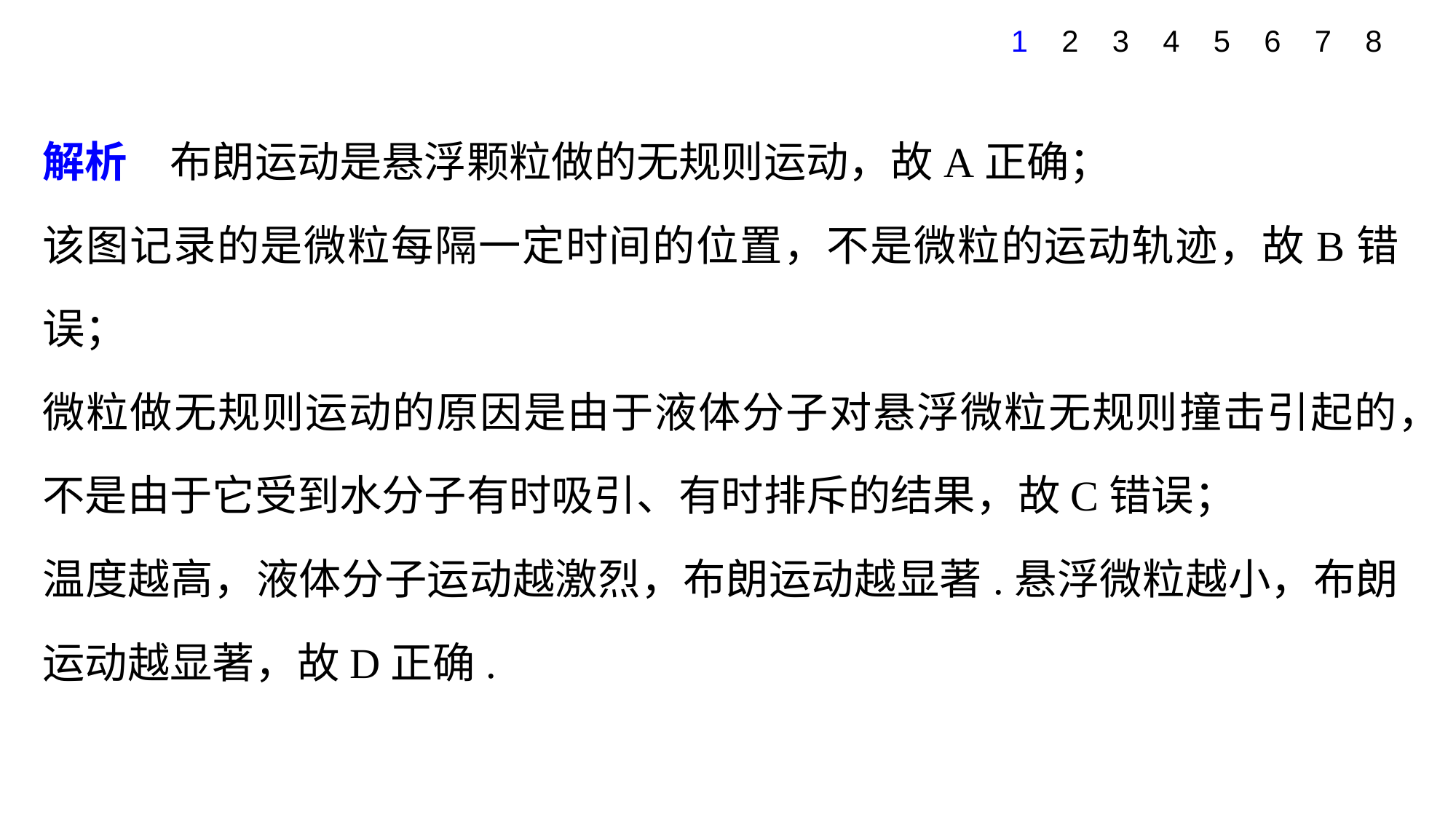

1
2
3
4
5
6
7
8
解析　布朗运动是悬浮颗粒做的无规则运动，故A正确；
该图记录的是微粒每隔一定时间的位置，不是微粒的运动轨迹，故B错误；
微粒做无规则运动的原因是由于液体分子对悬浮微粒无规则撞击引起的，不是由于它受到水分子有时吸引、有时排斥的结果，故C错误；
温度越高，液体分子运动越激烈，布朗运动越显著.悬浮微粒越小，布朗运动越显著，故D正确.